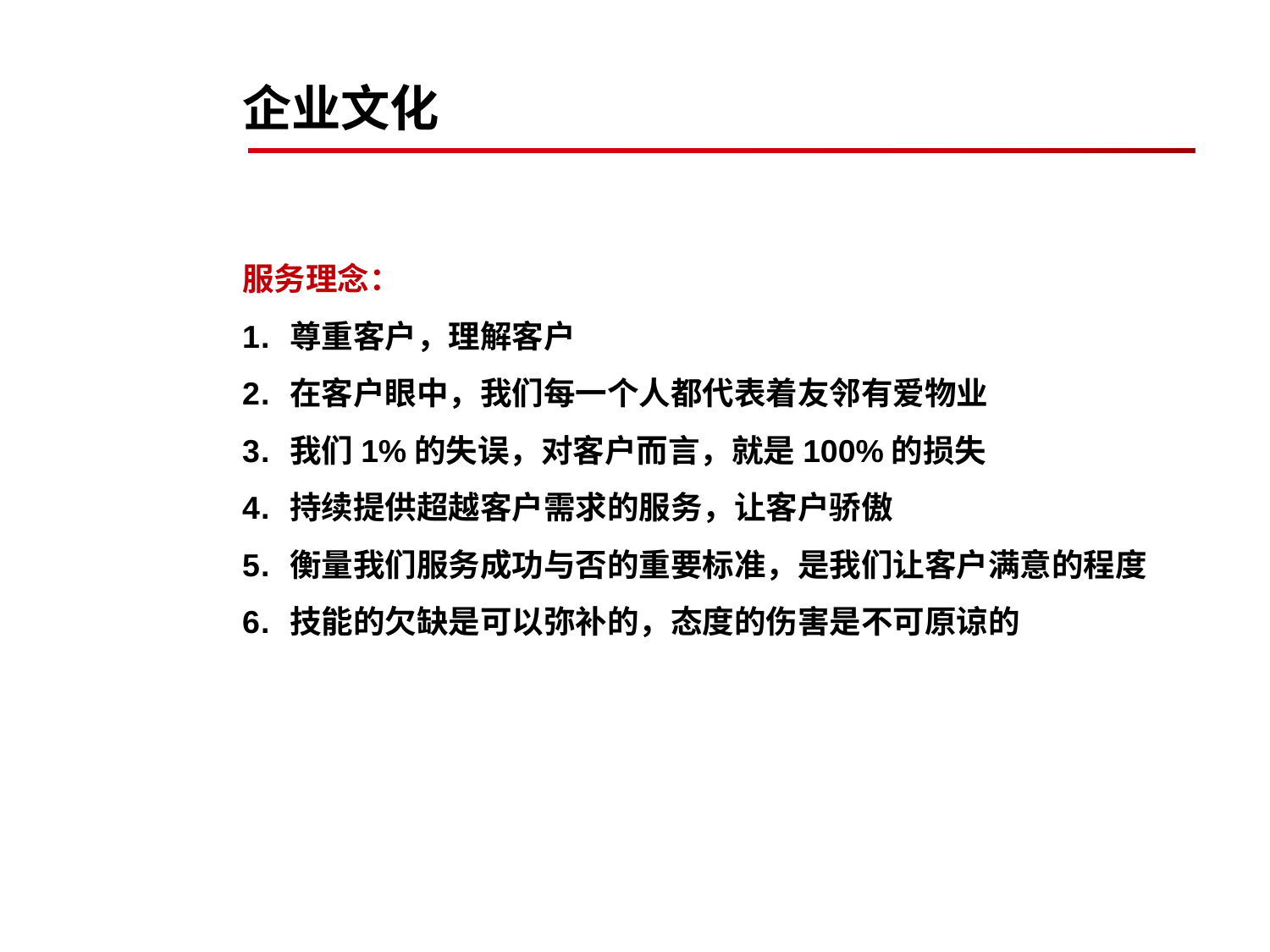

企业文化
服务理念：
尊重客户，理解客户
在客户眼中，我们每一个人都代表着友邻有爱物业
我们1%的失误，对客户而言，就是100%的损失
持续提供超越客户需求的服务，让客户骄傲
衡量我们服务成功与否的重要标准，是我们让客户满意的程度
技能的欠缺是可以弥补的，态度的伤害是不可原谅的